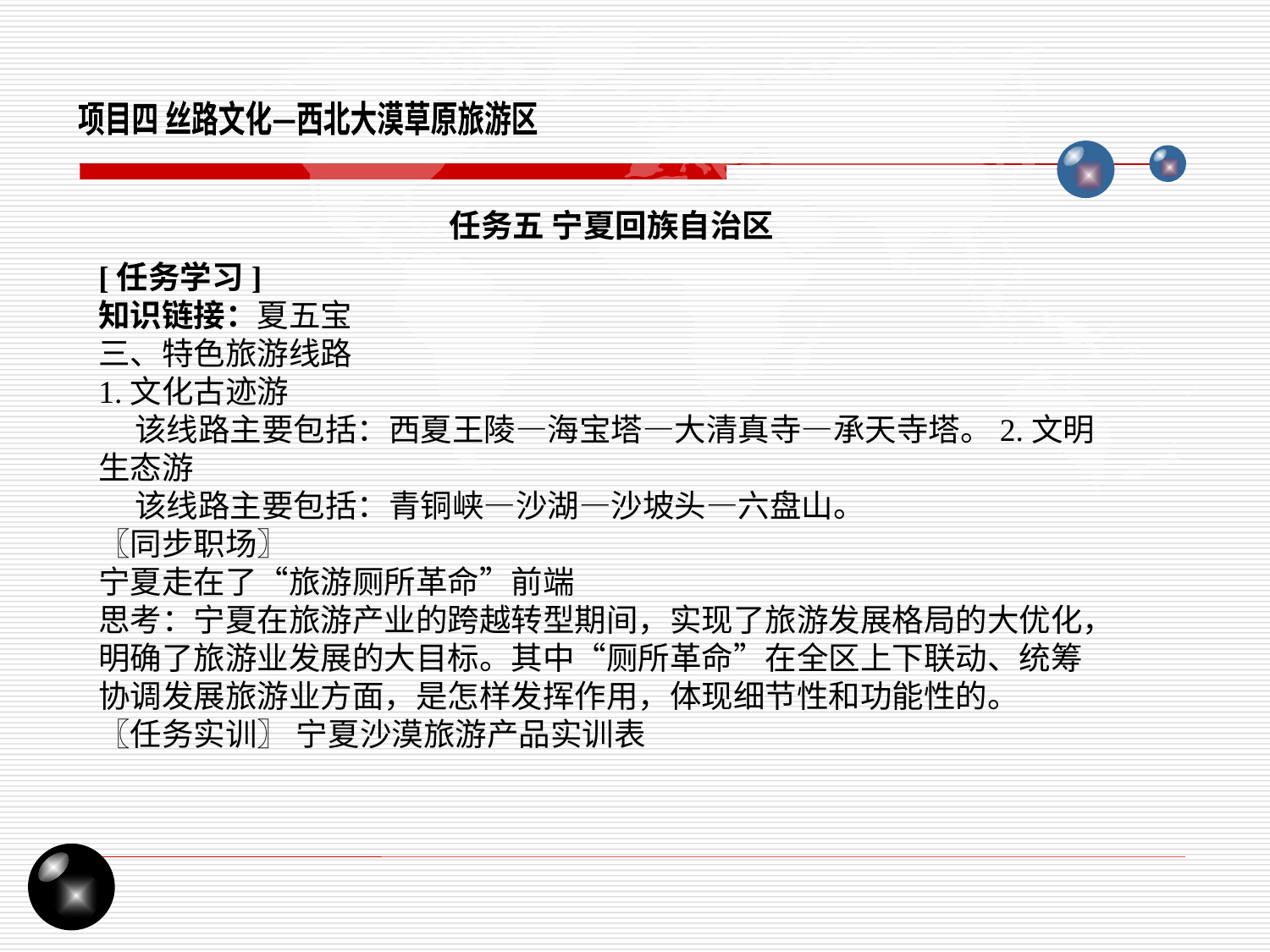

项目四 丝路文化—西北大漠草原旅游区
任务五 宁夏回族自治区

[任务学习]
知识链接：夏五宝
三、特色旅游线路
1.文化古迹游
    该线路主要包括：西夏王陵—海宝塔—大清真寺—承天寺塔。2.文明生态游
    该线路主要包括：青铜峡—沙湖—沙坡头—六盘山。
〖同步职场〗
宁夏走在了“旅游厕所革命”前端
思考：宁夏在旅游产业的跨越转型期间，实现了旅游发展格局的大优化，明确了旅游业发展的大目标。其中“厕所革命”在全区上下联动、统筹协调发展旅游业方面，是怎样发挥作用，体现细节性和功能性的。
〖任务实训〗 宁夏沙漠旅游产品实训表